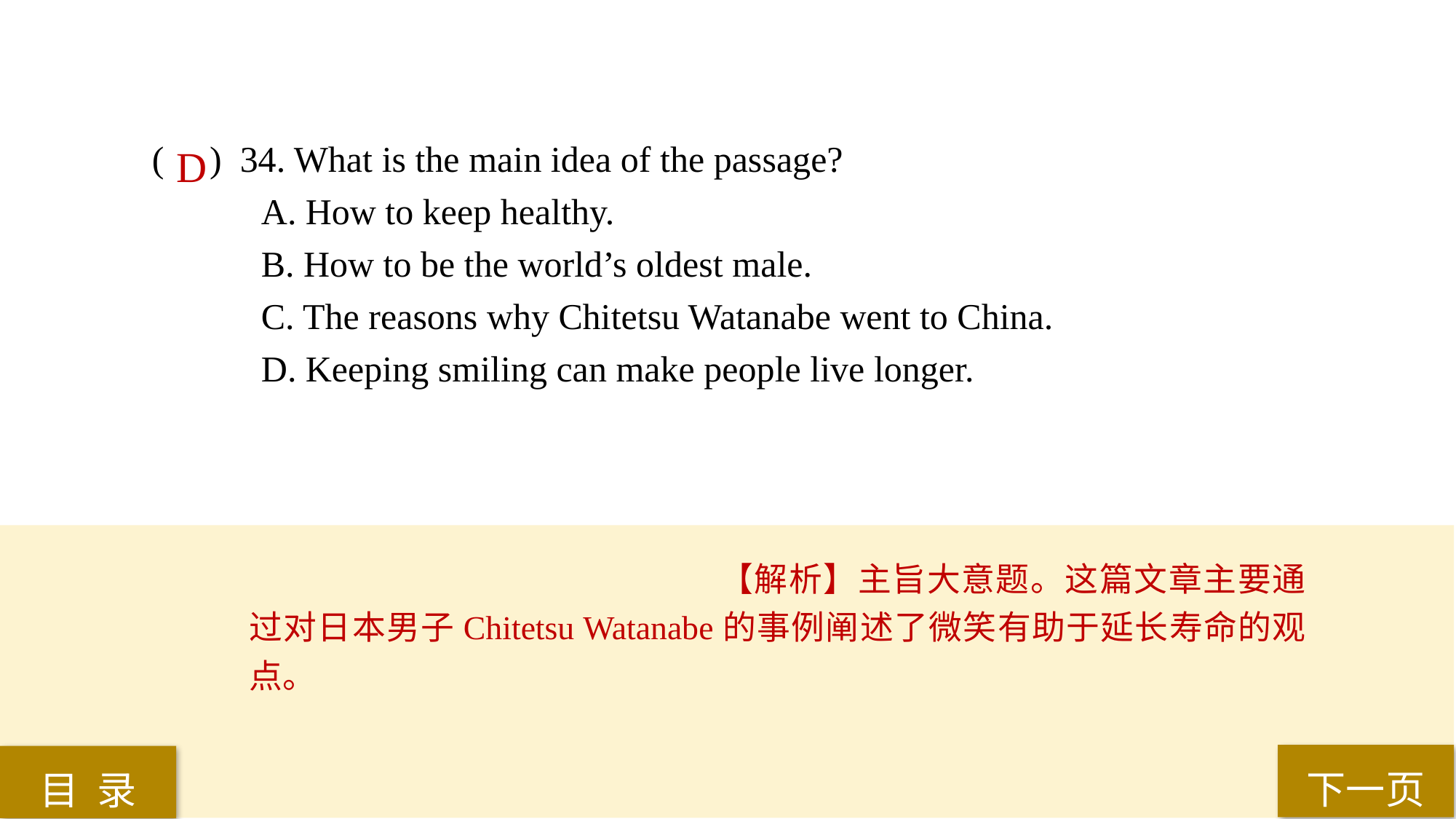

(     )  34. What is the main idea of the passage?
A. How to keep healthy.
B. How to be the world’s oldest male.
C. The reasons why Chitetsu Watanabe went to China.
D. Keeping smiling can make people live longer.
D
【解析】主旨大意题。这篇文章主要通过对日本男子Chitetsu Watanabe的事例阐述了微笑有助于延长寿命的观点。